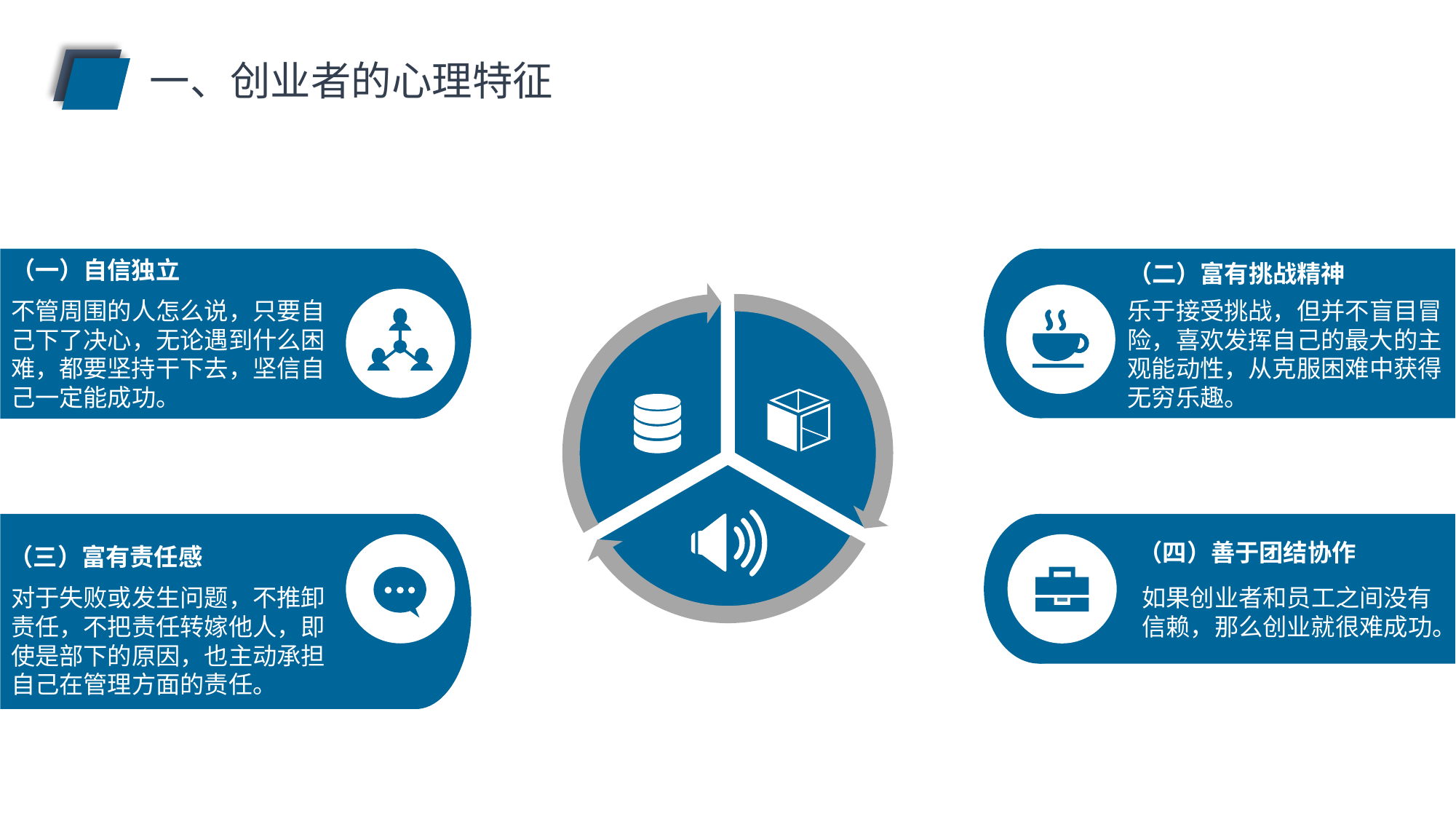

一、创业者的心理特征

（一）自信独立
（二）富有挑战精神

不管周围的人怎么说，只要自己下了决心，无论遇到什么困难，都要坚持干下去，坚信自己一定能成功。
乐于接受挑战，但并不盲目冒险，喜欢发挥自己的最大的主观能动性，从克服困难中获得无穷乐趣。

（四）善于团结协作

（三）富有责任感
对于失败或发生问题，不推卸责任，不把责任转嫁他人，即使是部下的原因，也主动承担自己在管理方面的责任。
如果创业者和员工之间没有信赖，那么创业就很难成功。